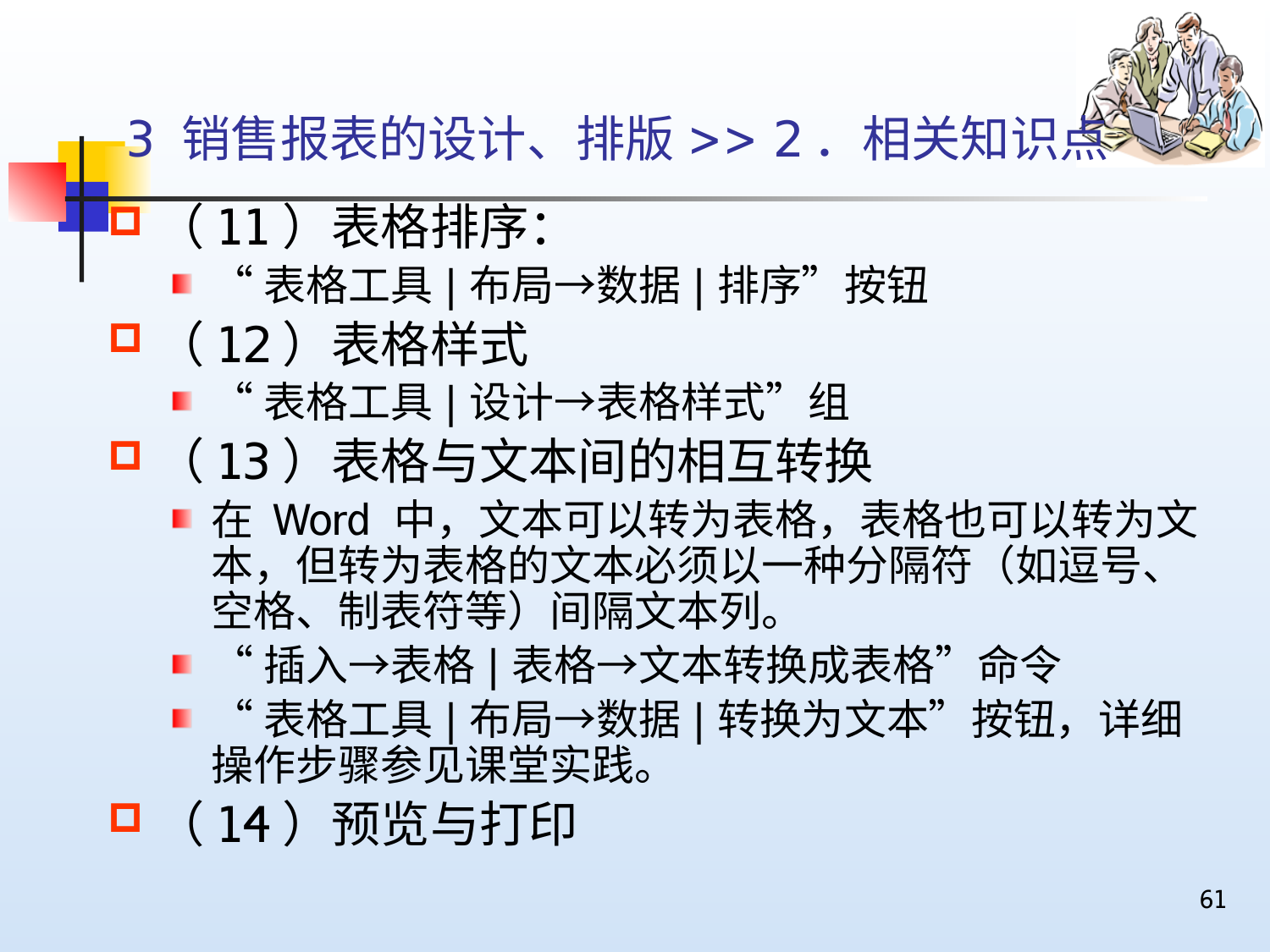

# 3 销售报表的设计、排版>> 2．相关知识点
（11）表格排序：
“表格工具|布局→数据|排序”按钮
（12）表格样式
“表格工具|设计→表格样式”组
（13）表格与文本间的相互转换
在 Word 中，文本可以转为表格，表格也可以转为文本，但转为表格的文本必须以一种分隔符（如逗号、空格、制表符等）间隔文本列。
“插入→表格|表格→文本转换成表格”命令
“表格工具|布局→数据|转换为文本”按钮，详细操作步骤参见课堂实践。
（14）预览与打印
61